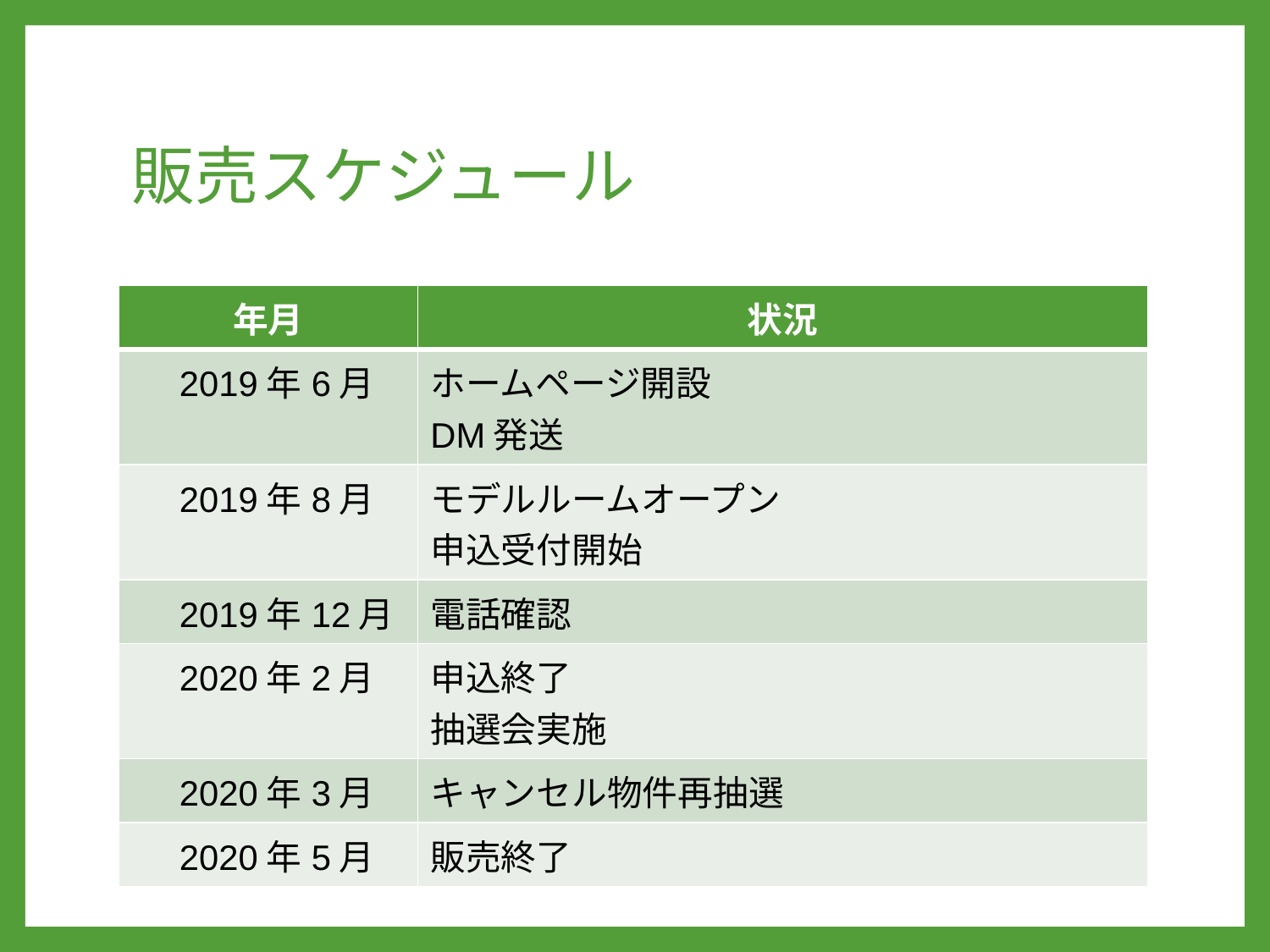

# 販売スケジュール
| 年月 | 状況 |
| --- | --- |
| 2019年6月 | ホームページ開設 DM発送 |
| 2019年8月 | モデルルームオープン 申込受付開始 |
| 2019年12月 | 電話確認 |
| 2020年2月 | 申込終了 抽選会実施 |
| 2020年3月 | キャンセル物件再抽選 |
| 2020年5月 | 販売終了 |